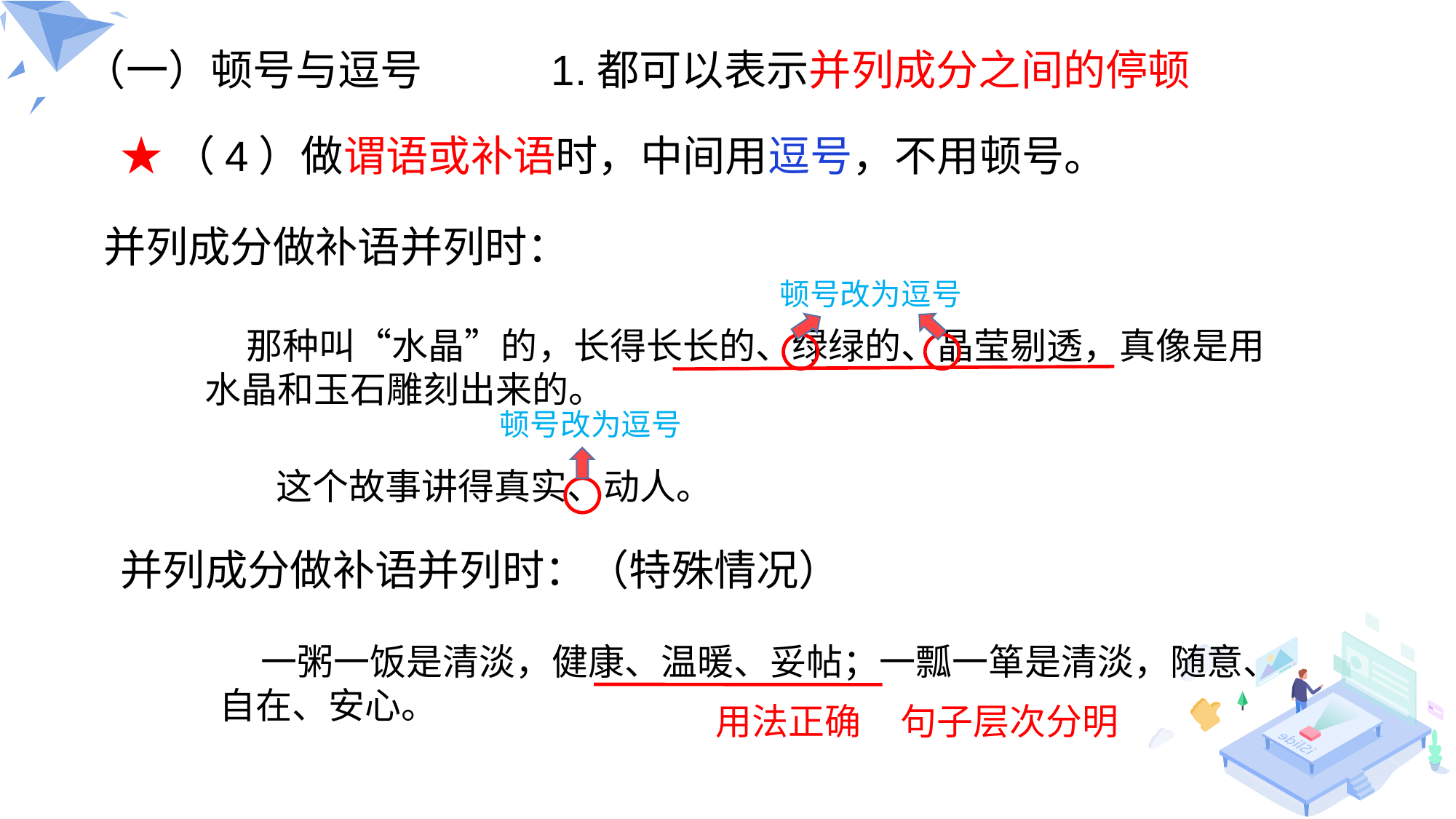

（一）顿号与逗号
1.都可以表示并列成分之间的停顿
★（4）做谓语或补语时，中间用逗号，不用顿号。
并列成分做补语并列时：
顿号改为逗号

    那种叫“水晶”的，长得长长的、绿绿的、晶莹剔透，真像是用水晶和玉石雕刻出来的。

顿号改为逗号

这个故事讲得真实、动人。

并列成分做补语并列时：（特殊情况）
    一粥一饭是清淡，健康、温暖、妥帖；一瓢一箪是清淡，随意、自在、安心。
用法正确
句子层次分明